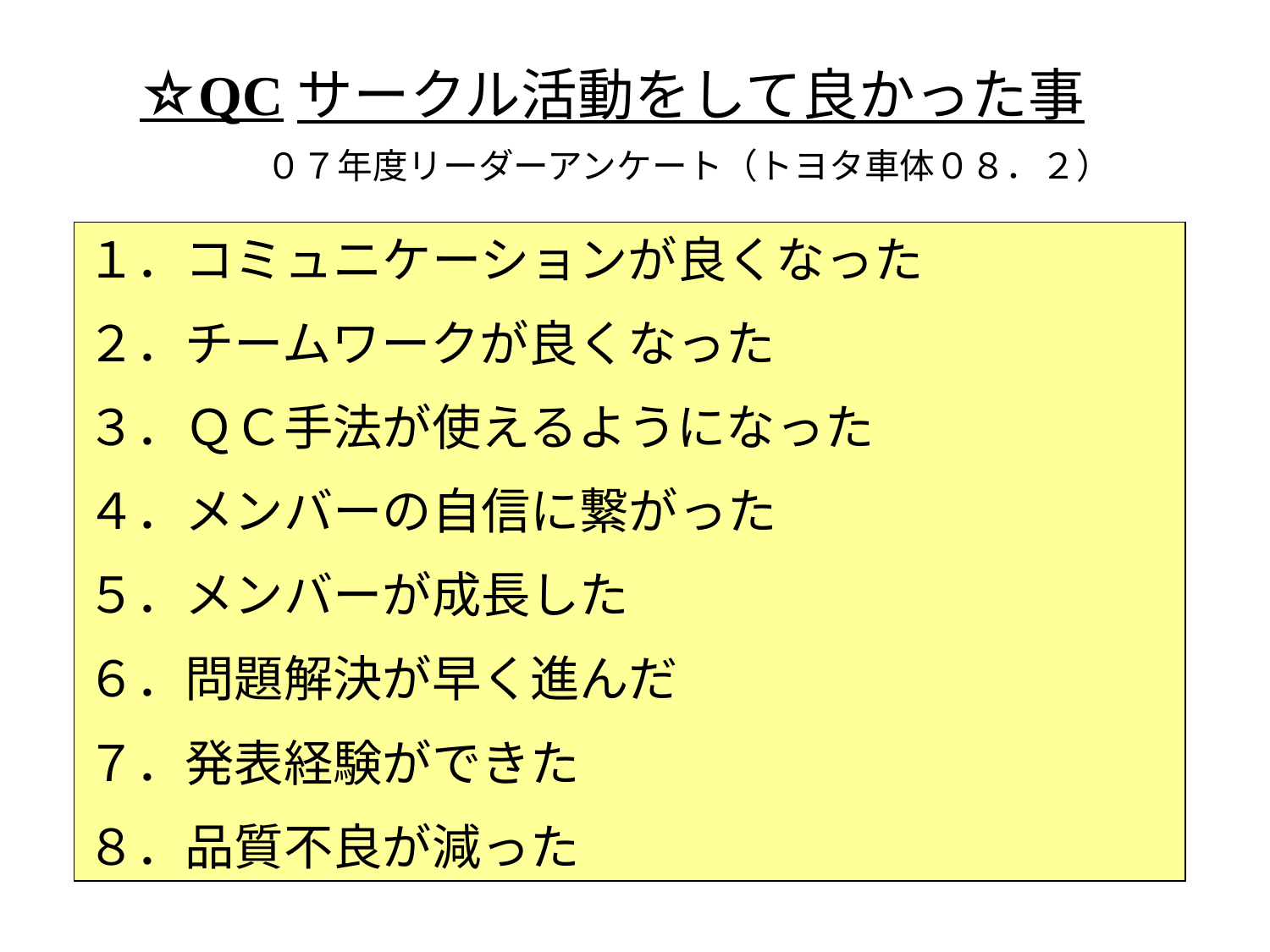

☆QCサークル活動をして良かった事
０７年度リーダーアンケート（トヨタ車体０８．２）
１．コミュニケーションが良くなった
２．チームワークが良くなった
３．ＱＣ手法が使えるようになった
４．メンバーの自信に繋がった
５．メンバーが成長した
６．問題解決が早く進んだ
７．発表経験ができた
８．品質不良が減った